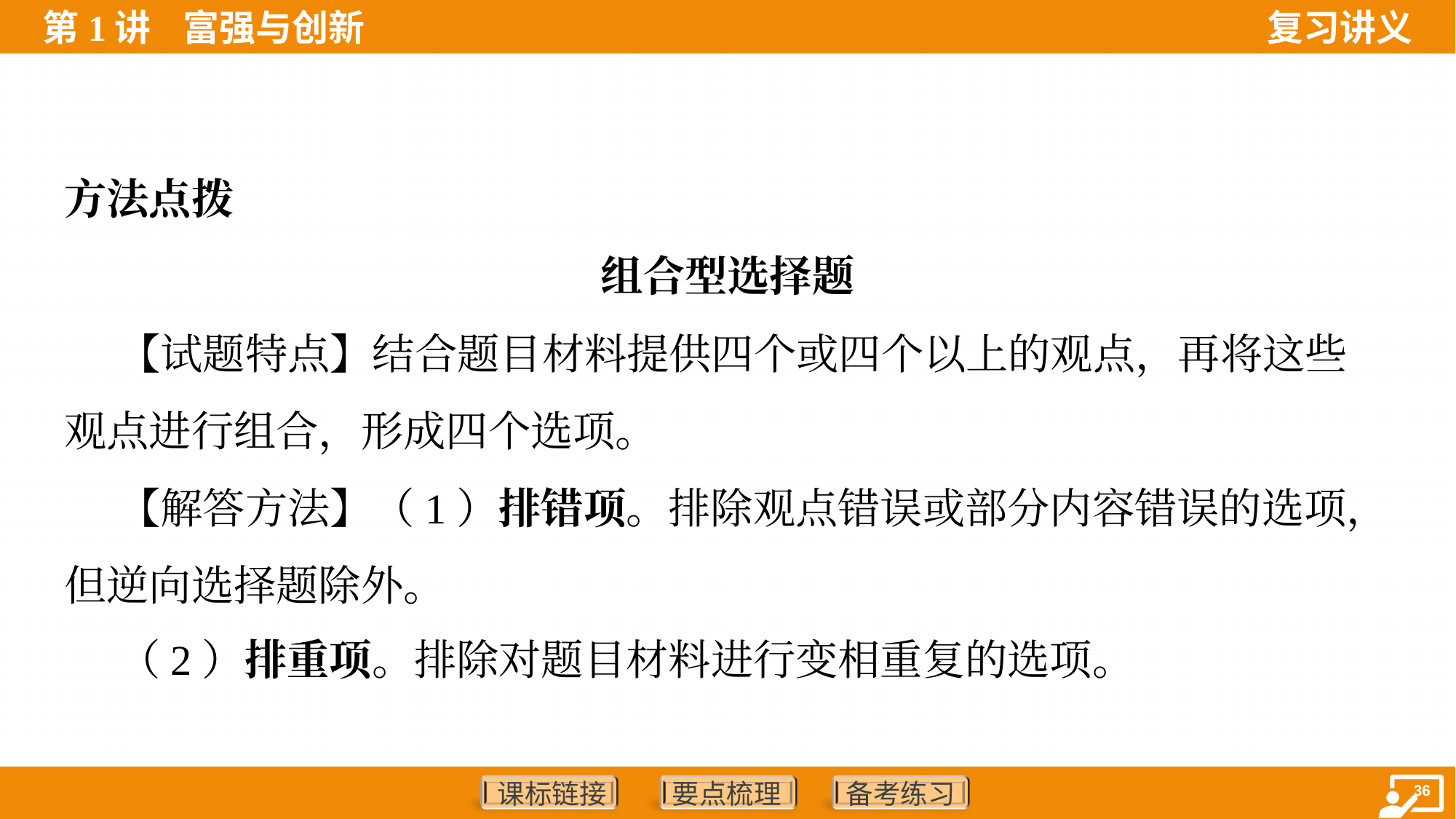

方法点拨
组合型选择题
    【试题特点】结合题目材料提供四个或四个以上的观点，再将这些
观点进行组合，形成四个选项。
    【解答方法】（1）排错项。排除观点错误或部分内容错误的选项，
但逆向选择题除外。
    （2）排重项。排除对题目材料进行变相重复的选项。